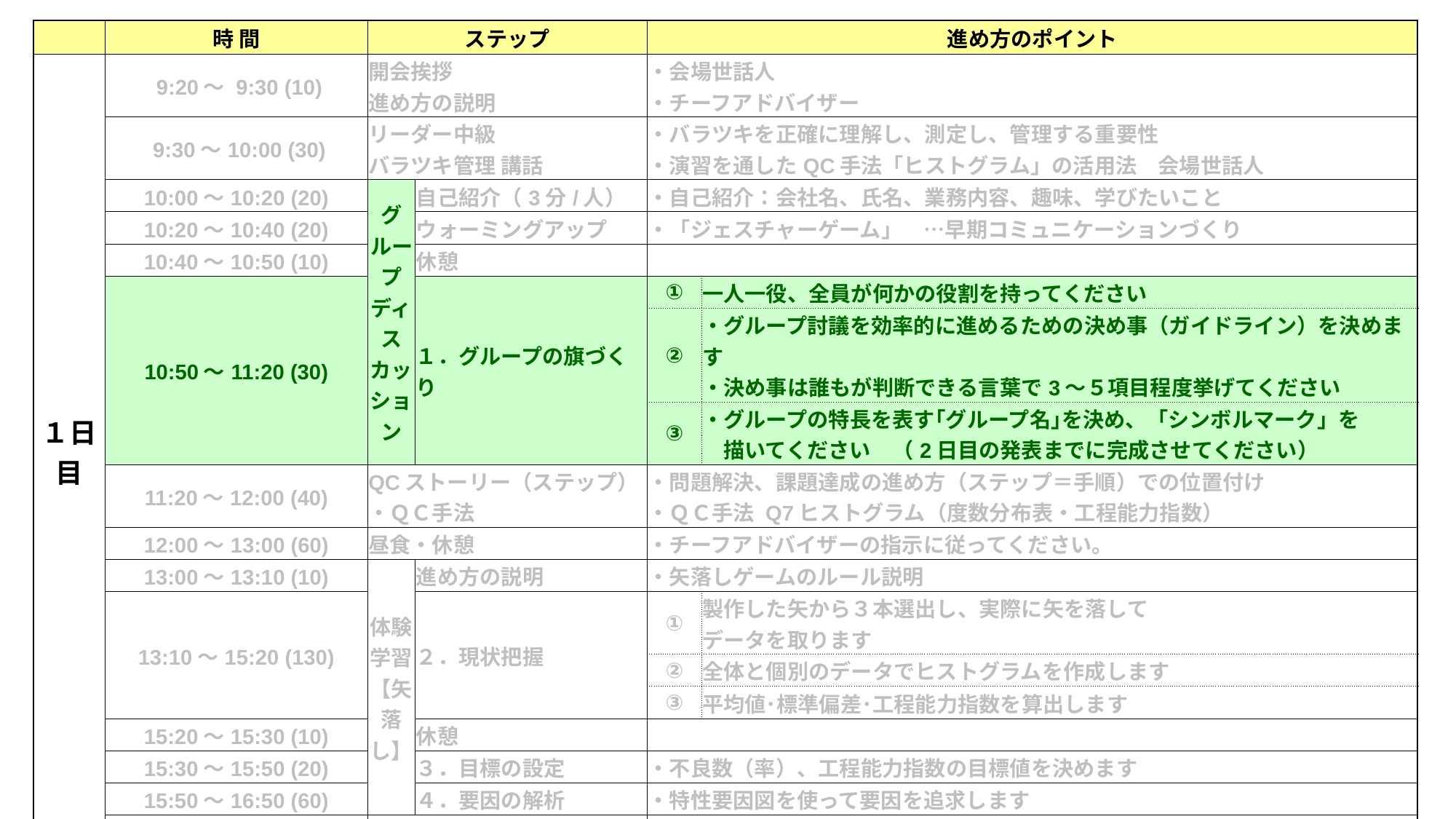

|  | 時 間 | ステップ |  | 進め方のポイント |  |
| --- | --- | --- | --- | --- | --- |
| １日目 | 9:20～ 9:30 (10) | 開会挨拶 進め方の説明 |  | ・会場世話人 ・チーフアドバイザー |  |
|  | 9:30～10:00 (30) | リーダー中級 バラツキ管理 講話 |  | ・バラツキを正確に理解し、測定し、管理する重要性 ・演習を通したQC手法「ヒストグラム」の活用法　会場世話人 |  |
|  | 10:00～10:20 (20) | グループ ディスカッション | 自己紹介（3分/人） | ・自己紹介：会社名、氏名、業務内容、趣味、学びたいこと |  |
|  | 10:20～10:40 (20) |  | ウォーミングアップ | ・「ジェスチャーゲーム」　…早期コミュニケーションづくり |  |
|  | 10:40～10:50 (10) |  | 休憩 |  |  |
|  | 10:50～11:20 (30) |  | １．グループの旗づくり | ① | 一人一役、全員が何かの役割を持ってください |
|  |  |  |  | ② | ・グループ討議を効率的に進めるための決め事（ガイドライン）を決めます ・決め事は誰もが判断できる言葉で3～５項目程度挙げてください |
|  |  |  |  | ③ | ・グループの特長を表す｢グループ名｣を決め、「シンボルマーク」を 　描いてください　（2日目の発表までに完成させてください） |
|  | 11:20～12:00 (40) | QCストーリー（ステップ） ・ＱＣ手法 |  | ・問題解決、課題達成の進め方（ステップ＝手順）での位置付け ・ＱＣ手法 Q7ヒストグラム（度数分布表・工程能力指数） |  |
|  | 12:00～13:00 (60) | 昼食・休憩 |  | ・チーフアドバイザーの指示に従ってください。 |  |
|  | 13:00～13:10 (10) | 体験学習【矢落し】 | 進め方の説明 | ・矢落しゲームのルール説明 |  |
|  | 13:10～15:20 (130) |  | ２．現状把握 | ① | 製作した矢から３本選出し、実際に矢を落して データを取ります |
|  |  |  |  | ② | 全体と個別のデータでヒストグラムを作成します |
|  |  |  |  | ③ | 平均値･標準偏差･工程能力指数を算出します |
|  | 15:20～15:30 (10) |  | 休憩 |  |  |
|  | 15:30～15:50 (20) |  | ３．目標の設定 | ・不良数（率）、工程能力指数の目標値を決めます |  |
|  | 15:50～16:50 (60) |  | ４．要因の解析 | ・特性要因図を使って要因を追求します |  |
|  | 16:50～17:00 (10) | 連絡事項 |  | ・２日目の連絡事項等 |  |